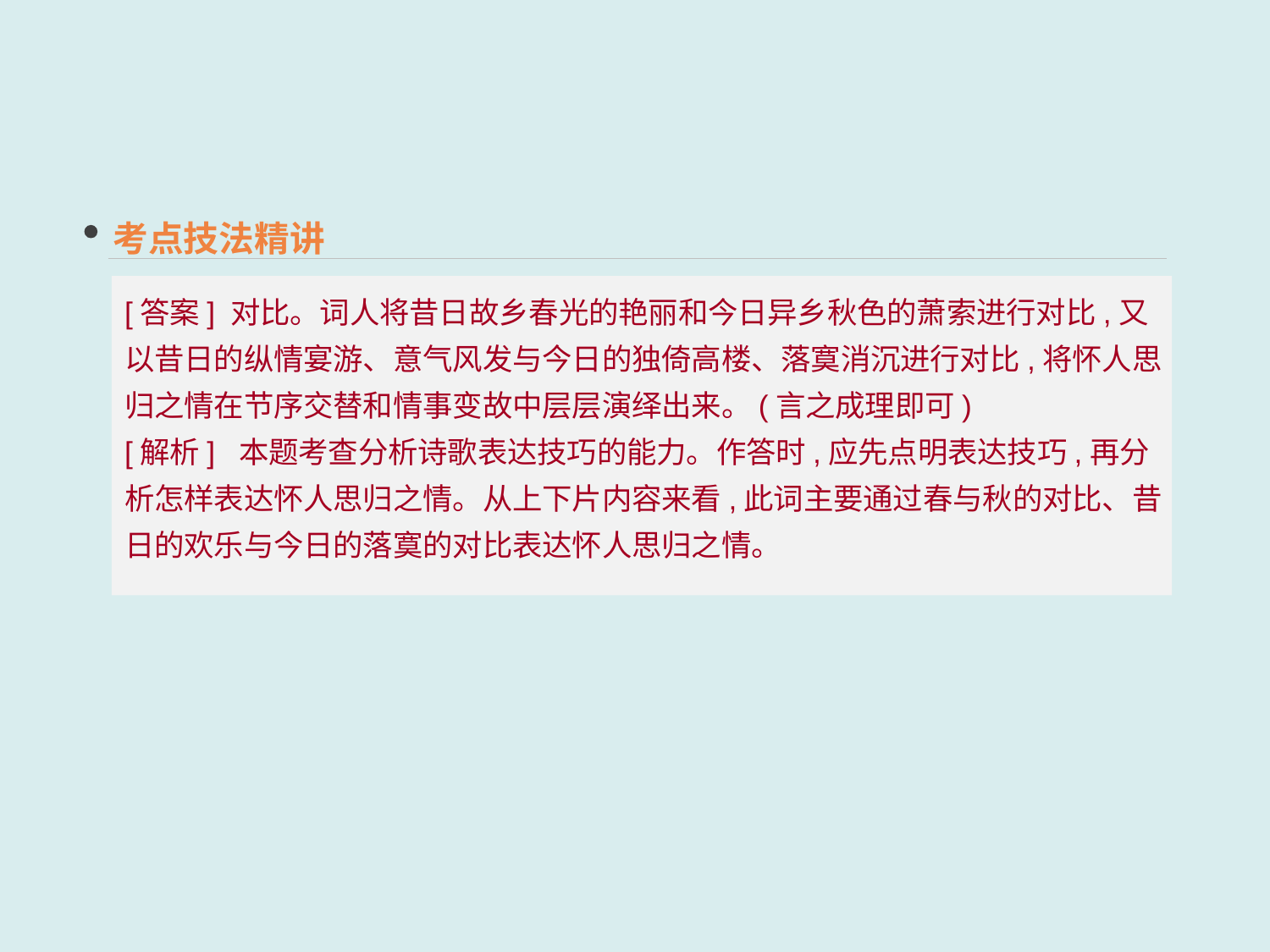

考点技法精讲

[答案] 对比。词人将昔日故乡春光的艳丽和今日异乡秋色的萧索进行对比,又以昔日的纵情宴游、意气风发与今日的独倚高楼、落寞消沉进行对比,将怀人思归之情在节序交替和情事变故中层层演绎出来。(言之成理即可)
[解析]  本题考查分析诗歌表达技巧的能力。作答时,应先点明表达技巧,再分析怎样表达怀人思归之情。从上下片内容来看,此词主要通过春与秋的对比、昔日的欢乐与今日的落寞的对比表达怀人思归之情。